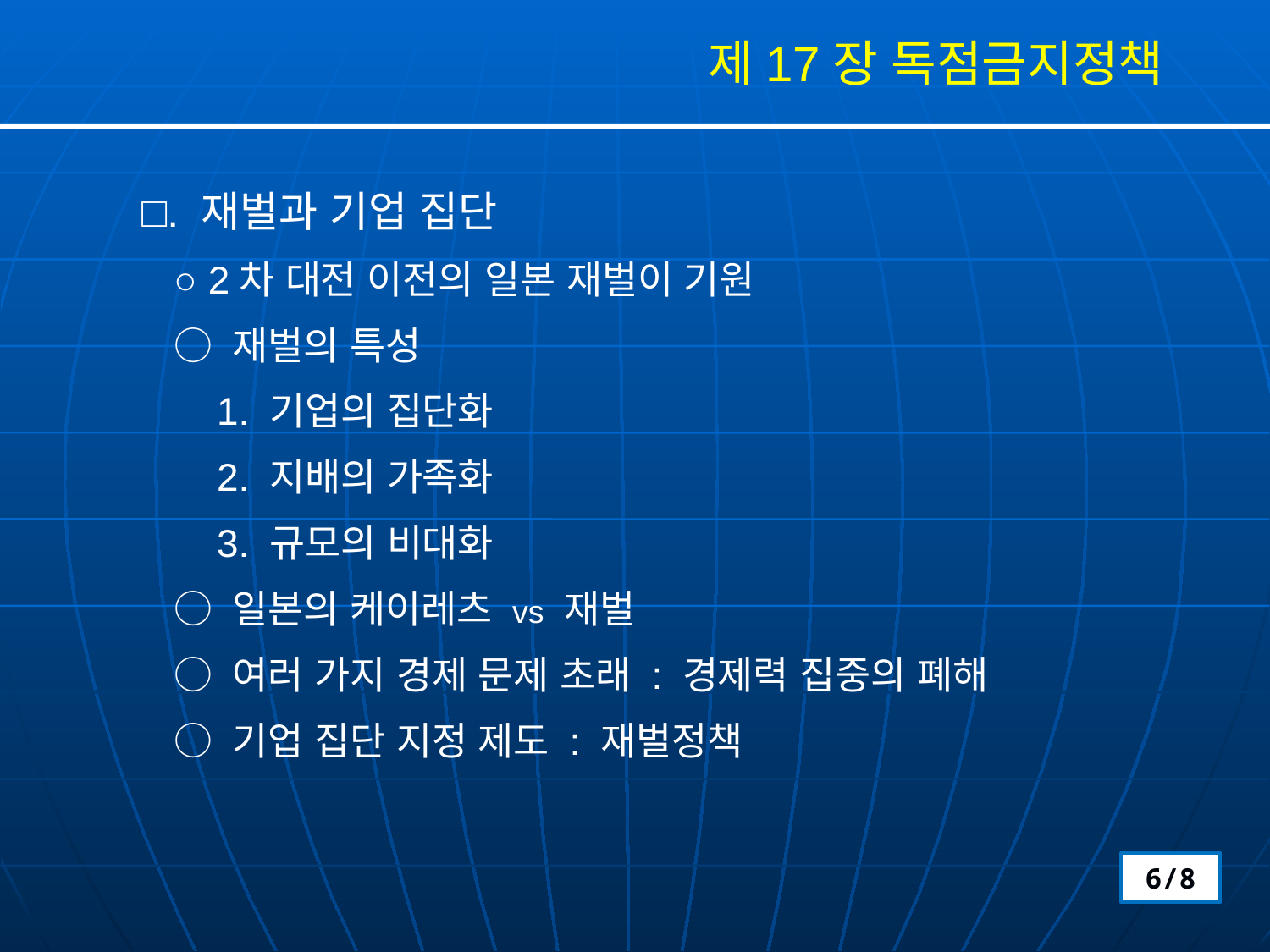

제17장 독점금지정책

□. 재벌과 기업 집단
   ○ 2차 대전 이전의 일본 재벌이 기원
   ○ 재벌의 특성
       1. 기업의 집단화
       2. 지배의 가족화
       3. 규모의 비대화
   ○ 일본의 케이레츠 vs 재벌
   ○ 여러 가지 경제 문제 초래 : 경제력 집중의 폐해
   ○ 기업 집단 지정 제도 : 재벌정책
6/8